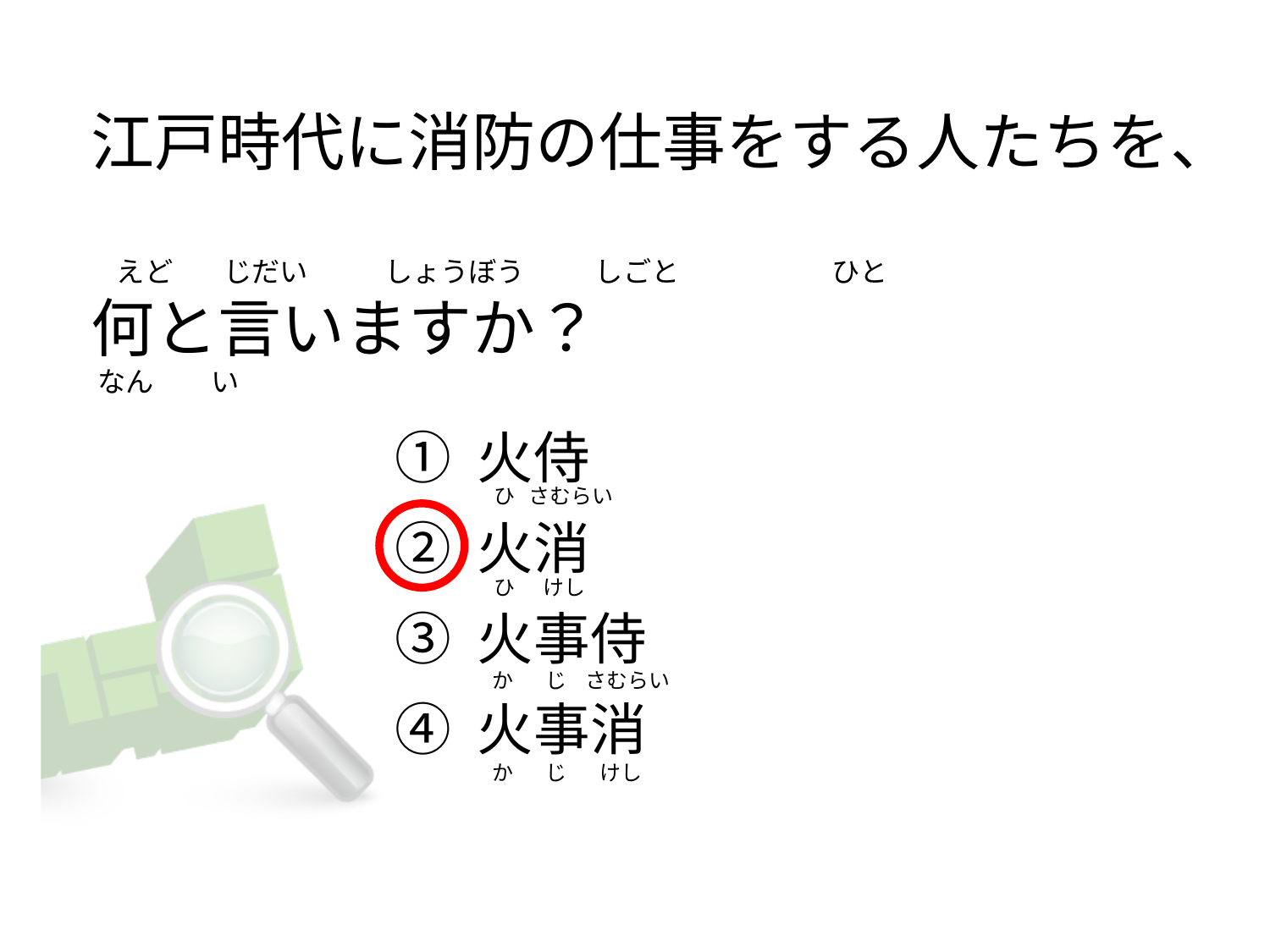

# 江戸時代に消防の仕事をする人たちを、     えど        じだい            しょうぼう           しごと                        ひと 何と言いますか？  なん         い
① 火侍
② 火消
③ 火事侍
④ 火事消
  ひ   さむらい

  ひ      けし
  か       じ    さむらい
  か       じ       けし